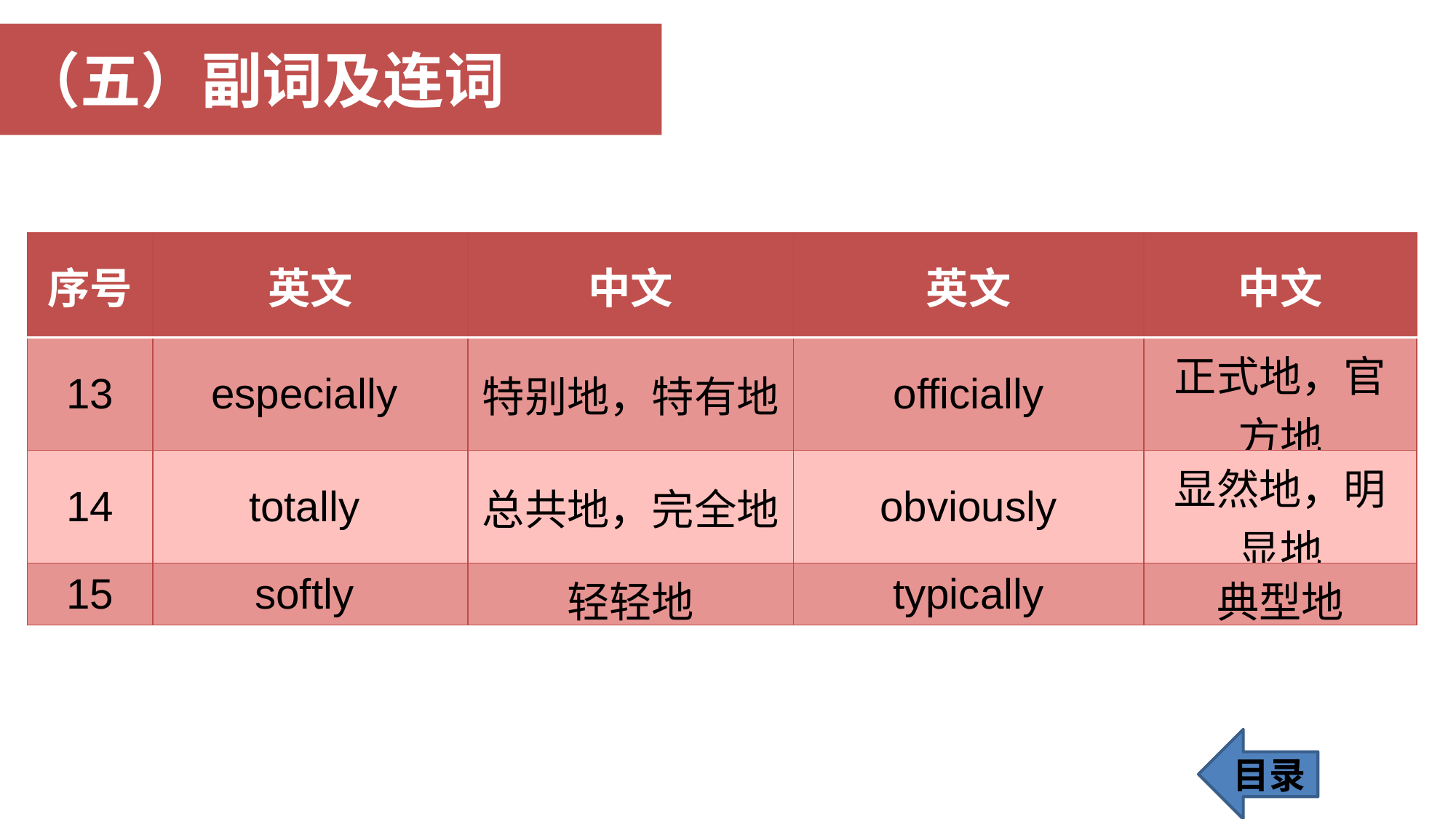

（五）副词及连词
| 序号 | 英文 | 中文 | 英文 | 中文 |
| --- | --- | --- | --- | --- |
| 13 | especially | 特别地，特有地 | officially | 正式地，官方地 |
| 14 | totally | 总共地，完全地 | obviously | 显然地，明显地 |
| 15 | softly | 轻轻地 | typically | 典型地 |
目录
136